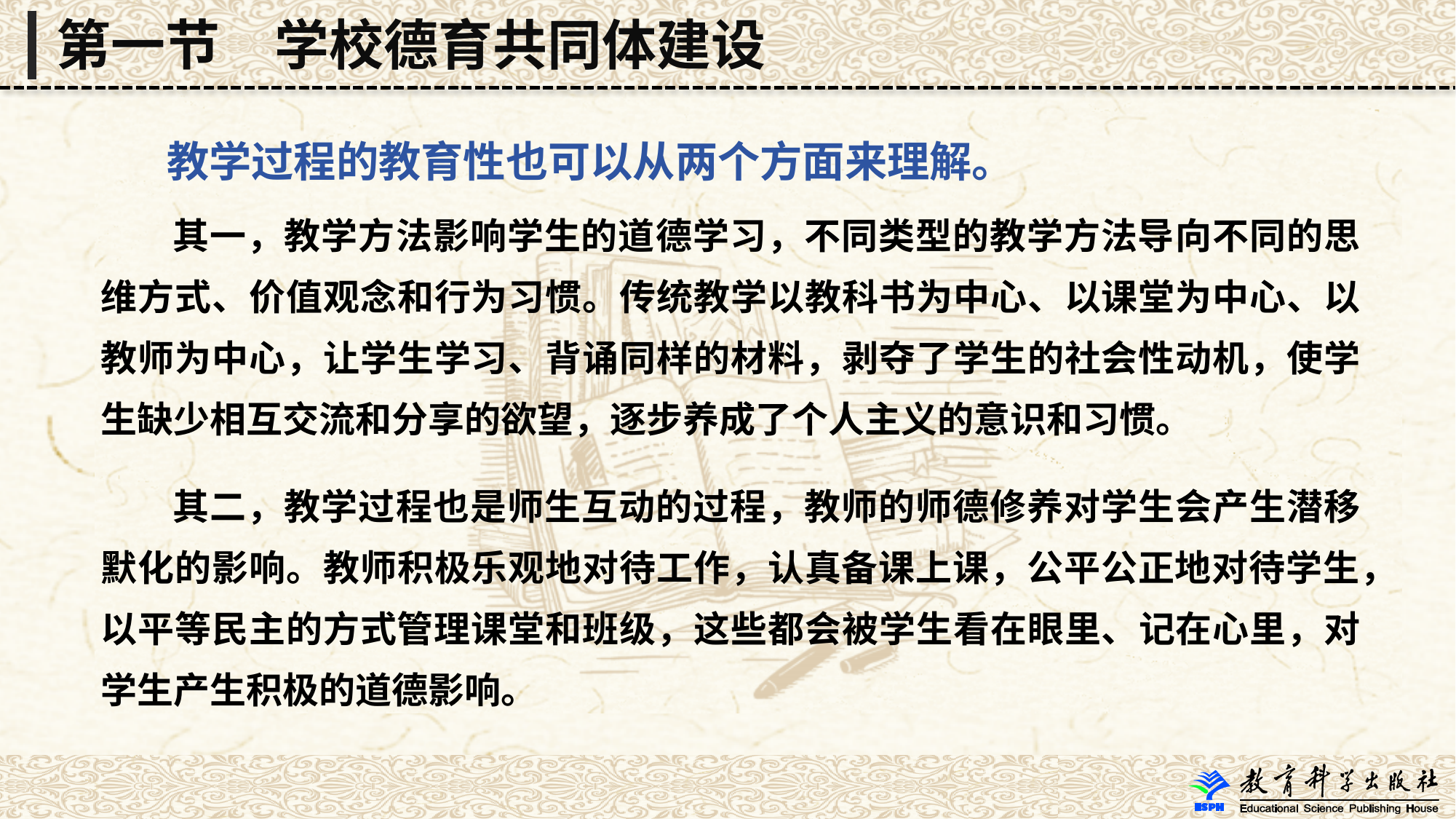

第一节　学校德育共同体建设
       教学过程的教育性也可以从两个方面来理解。

       其一，教学方法影响学生的道德学习，不同类型的教学方法导向不同的思维方式、价值观念和行为习惯。传统教学以教科书为中心、以课堂为中心、以教师为中心，让学生学习、背诵同样的材料，剥夺了学生的社会性动机，使学生缺少相互交流和分享的欲望，逐步养成了个人主义的意识和习惯。

       其二，教学过程也是师生互动的过程，教师的师德修养对学生会产生潜移默化的影响。教师积极乐观地对待工作，认真备课上课，公平公正地对待学生，以平等民主的方式管理课堂和班级，这些都会被学生看在眼里、记在心里，对学生产生积极的道德影响。